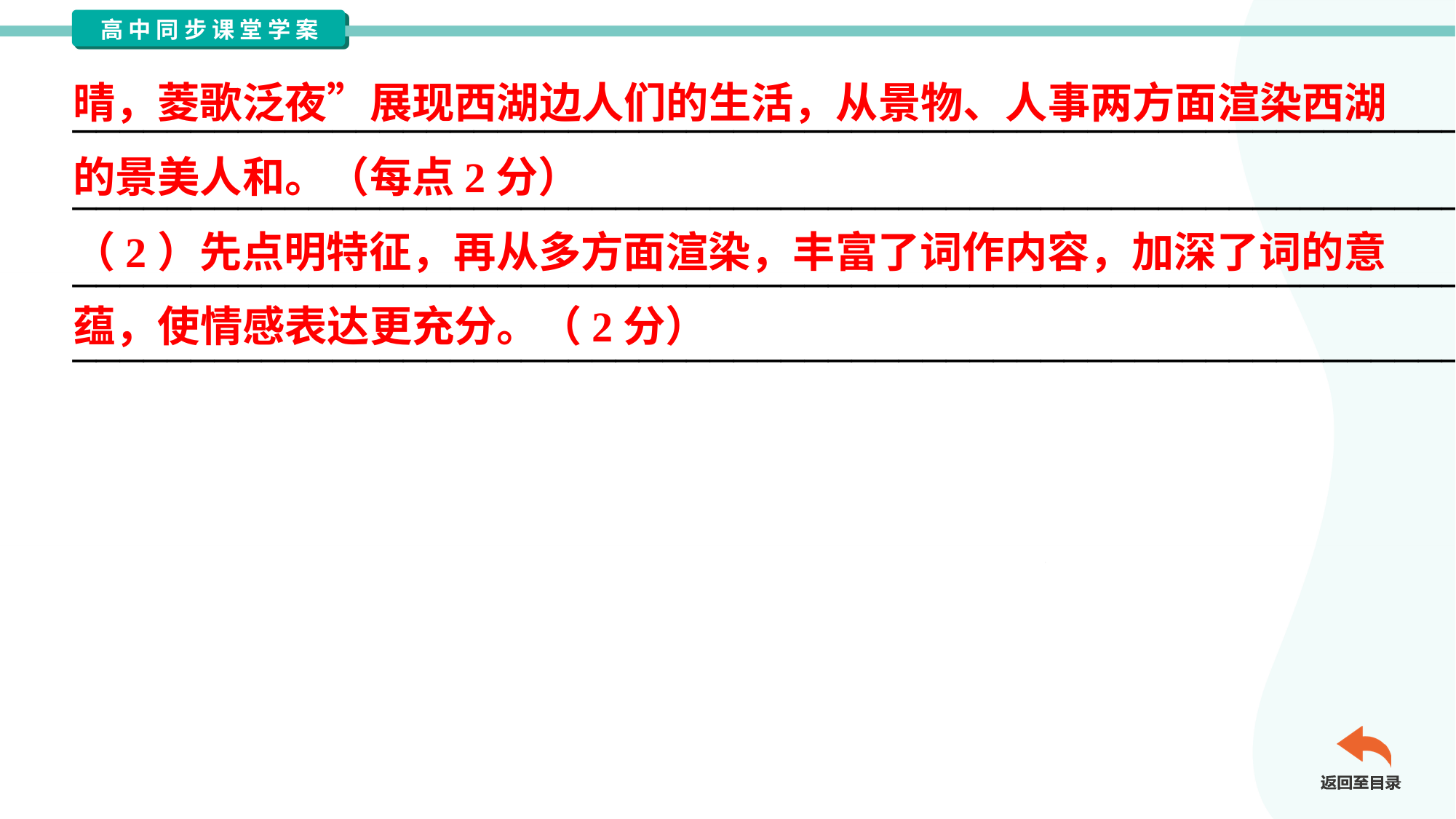

晴，菱歌泛夜”展现西湖边人们的生活，从景物、人事两方面渲染西湖
的景美人和。（每点2分）
（2）先点明特征，再从多方面渲染，丰富了词作内容，加深了词的意
蕴，使情感表达更充分。（2分）
_____________________________________________________________
_____________________________________________________________
_____________________________________________________________
_____________________________________________________________